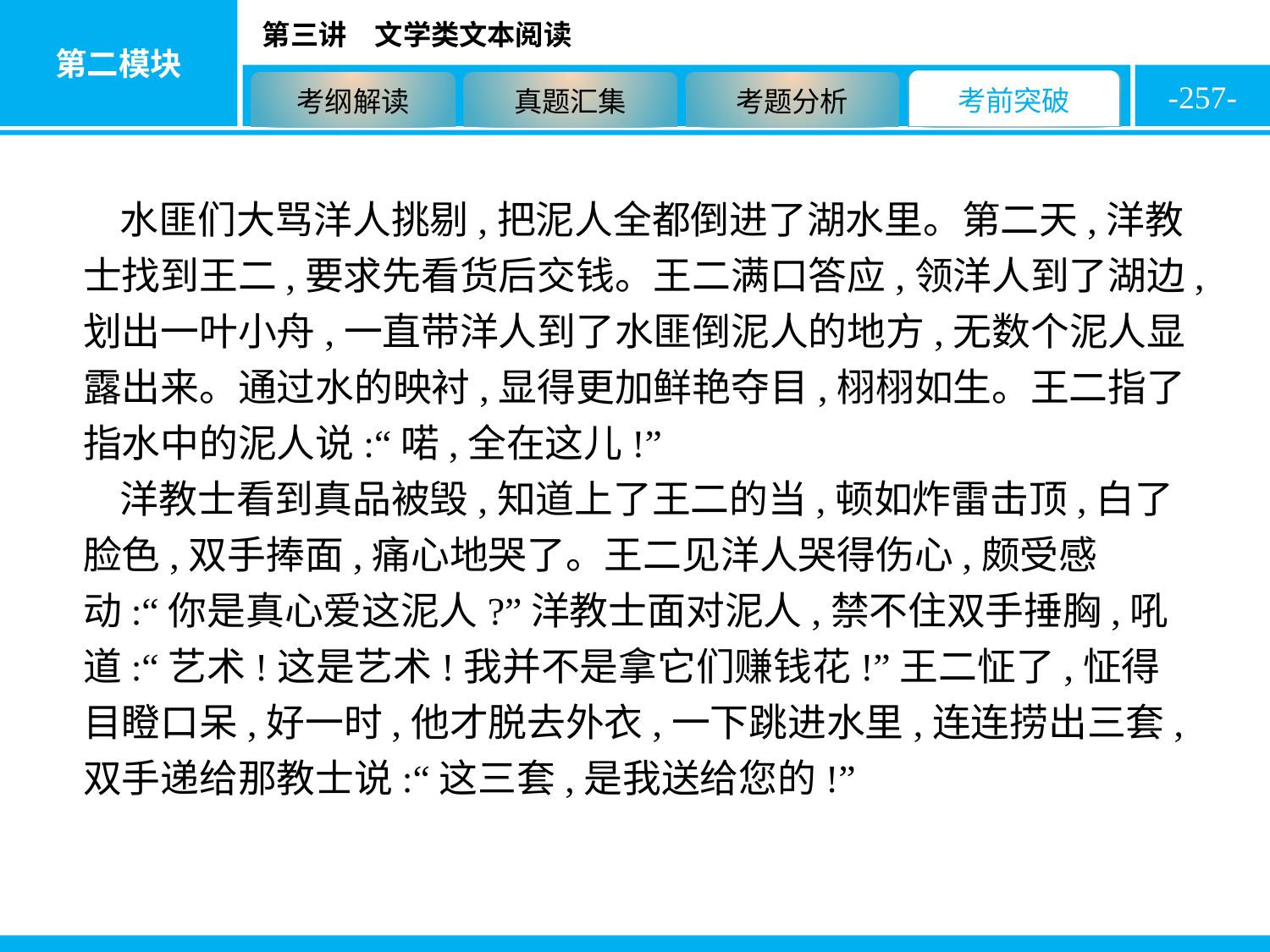

-257-
水匪们大骂洋人挑剔,把泥人全都倒进了湖水里。第二天,洋教士找到王二,要求先看货后交钱。王二满口答应,领洋人到了湖边,划出一叶小舟,一直带洋人到了水匪倒泥人的地方,无数个泥人显露出来。通过水的映衬,显得更加鲜艳夺目,栩栩如生。王二指了指水中的泥人说:“喏,全在这儿!”
洋教士看到真品被毁,知道上了王二的当,顿如炸雷击顶,白了脸色,双手捧面,痛心地哭了。王二见洋人哭得伤心,颇受感动:“你是真心爱这泥人?”洋教士面对泥人,禁不住双手捶胸,吼道:“艺术!这是艺术!我并不是拿它们赚钱花!”王二怔了,怔得目瞪口呆,好一时,他才脱去外衣,一下跳进水里,连连捞出三套,双手递给那教士说:“这三套,是我送给您的!”